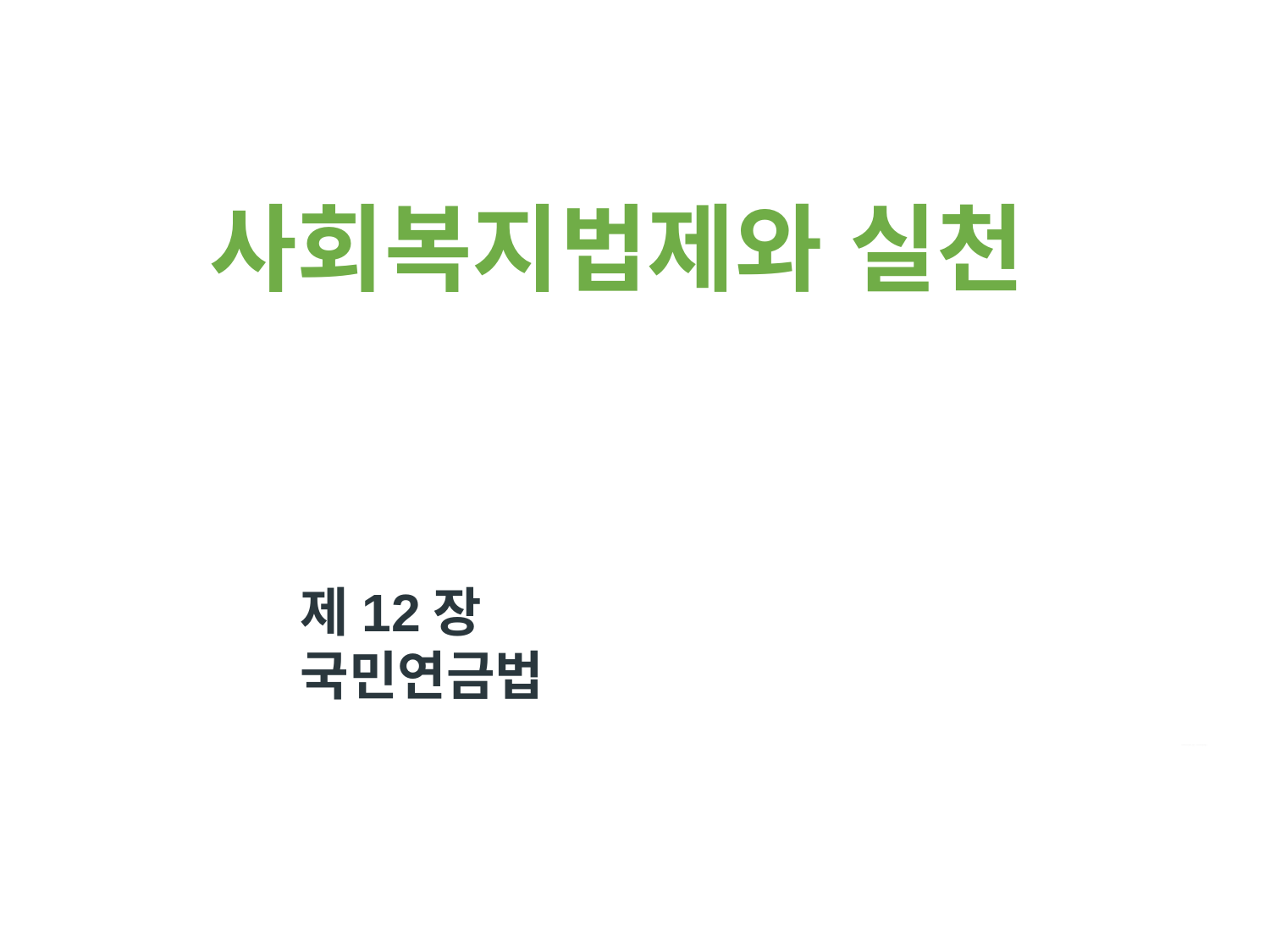

사회복지법제와 실천
제12장
국민연금법
사회복지법제와 실천(사회복지법제론)